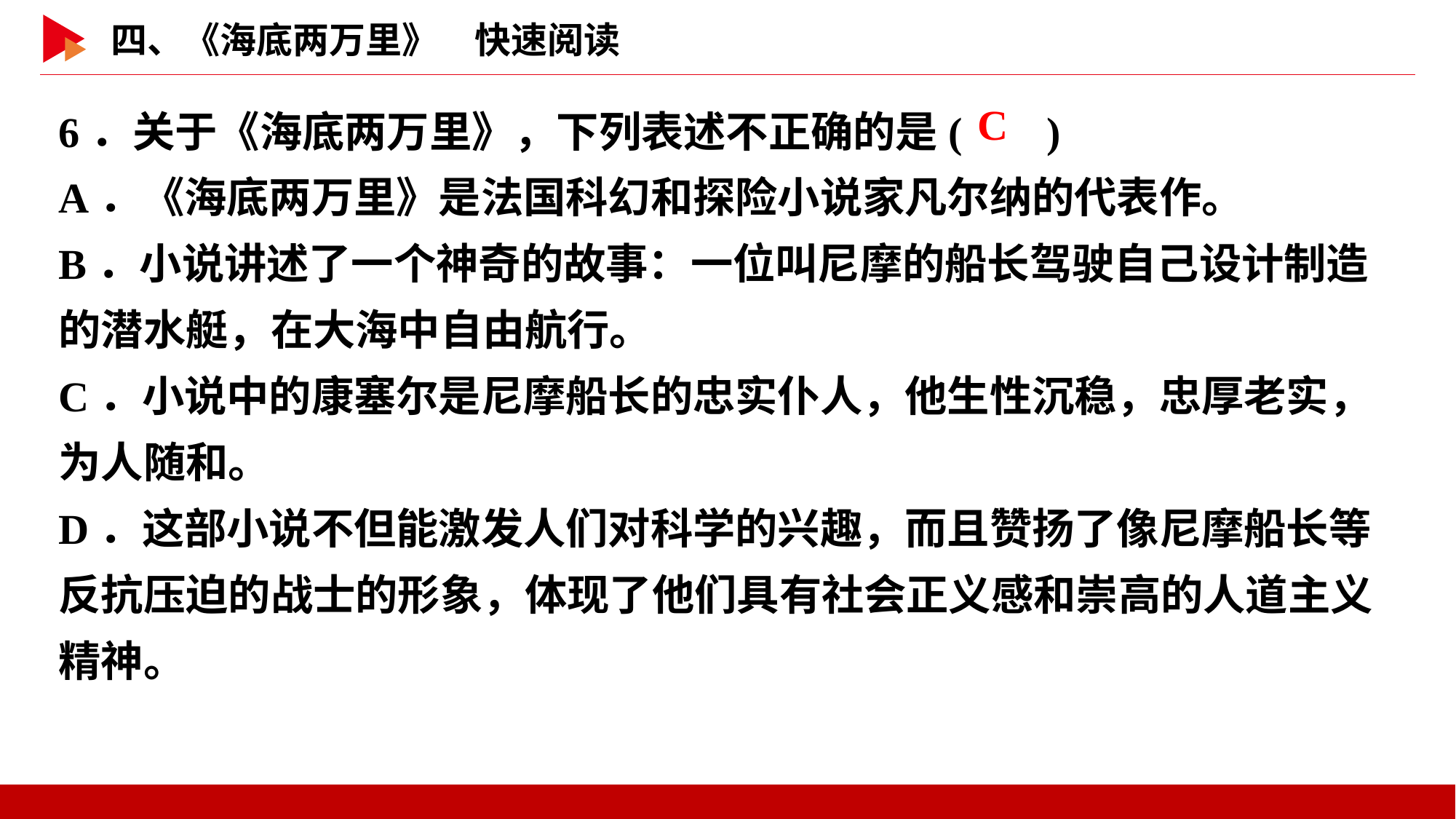

6．关于《海底两万里》，下列表述不正确的是(        )
A．《海底两万里》是法国科幻和探险小说家凡尔纳的代表作。
B．小说讲述了一个神奇的故事：一位叫尼摩的船长驾驶自己设计制造的潜水艇，在大海中自由航行。
C．小说中的康塞尔是尼摩船长的忠实仆人，他生性沉稳，忠厚老实，为人随和。
D．这部小说不但能激发人们对科学的兴趣，而且赞扬了像尼摩船长等反抗压迫的战士的形象，体现了他们具有社会正义感和崇高的人道主义精神。
   C